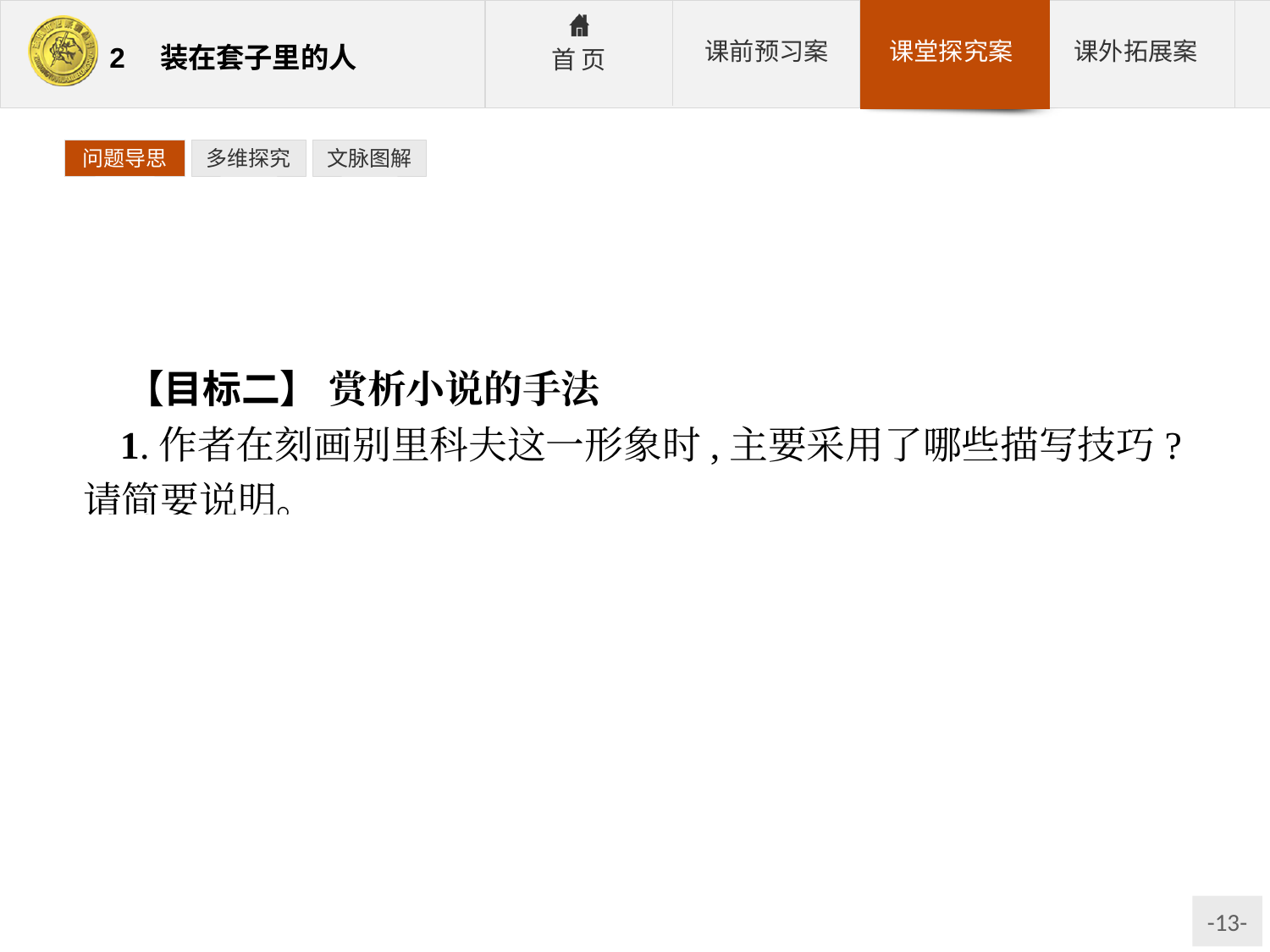

问题导思
多维探究
文脉图解
【目标二】 赏析小说的手法
1.作者在刻画别里科夫这一形象时,主要采用了哪些描写技巧?请简要说明。
参考答案:①正面描写,写其肖像、语言、行为、心理和思想;②侧面描写,用华连卡兄妹反衬。